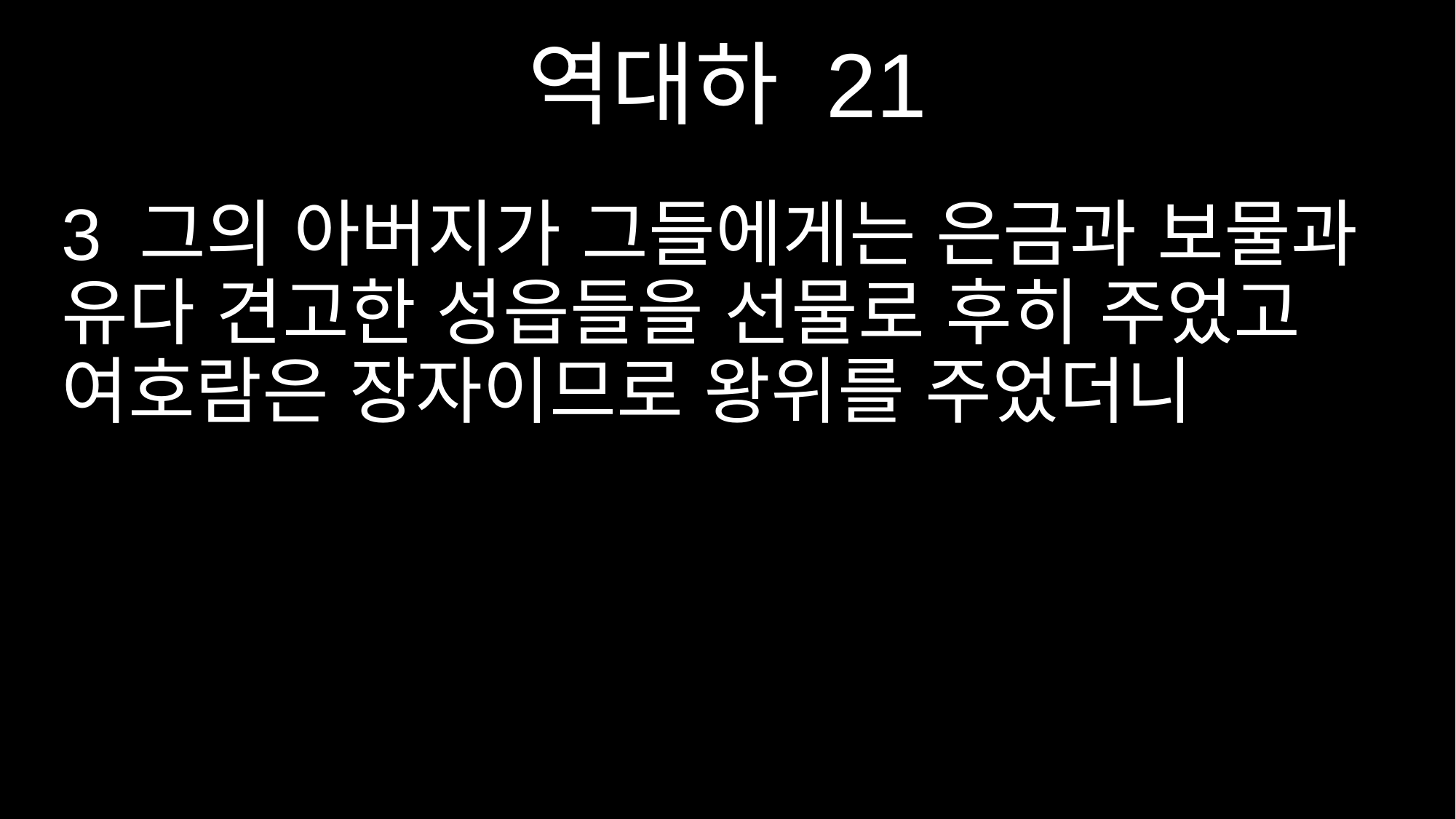

역대하 21
3 그의 아버지가 그들에게는 은금과 보물과 유다 견고한 성읍들을 선물로 후히 주었고 여호람은 장자이므로 왕위를 주었더니